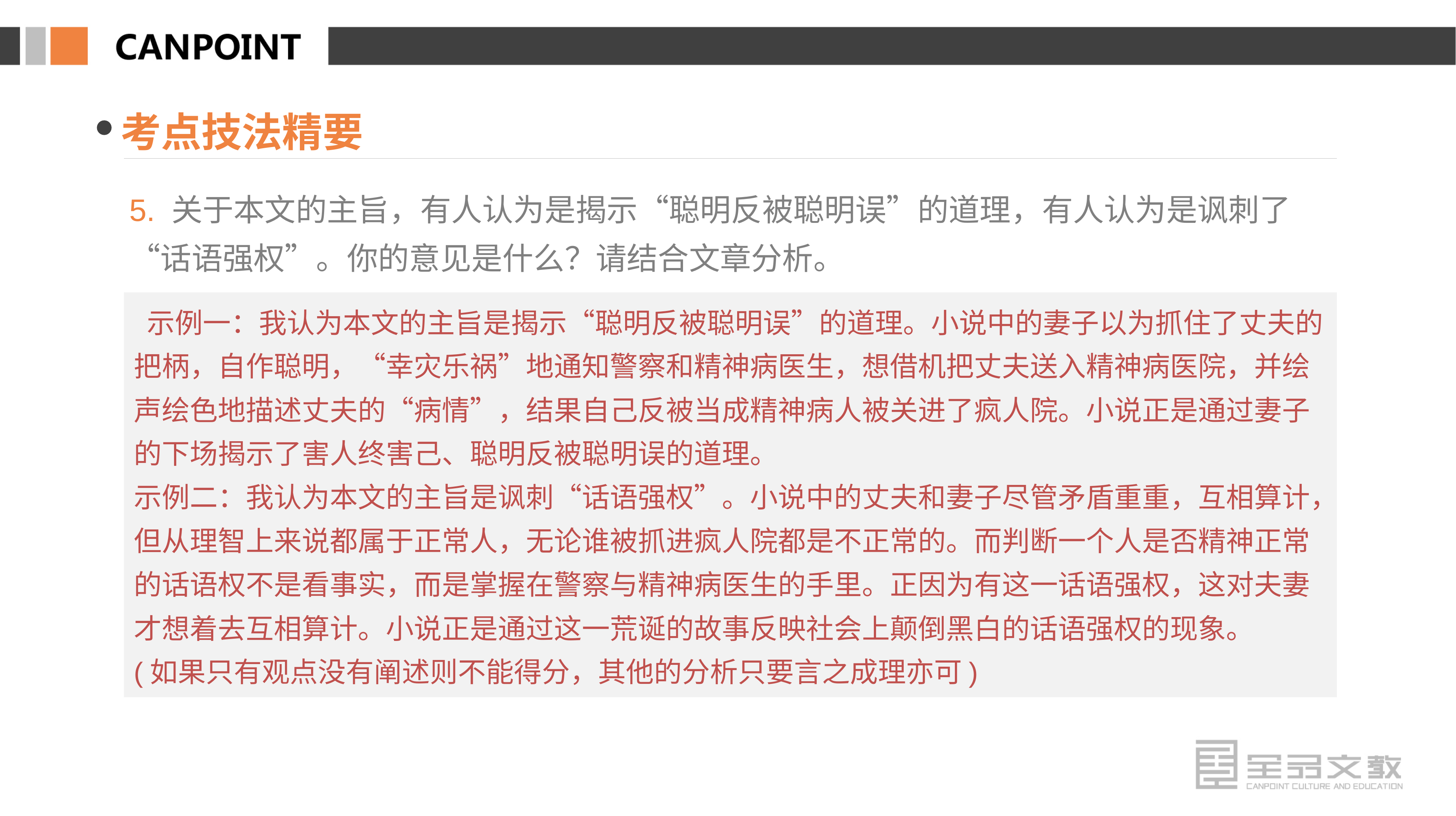

考点技法精要

5. 关于本文的主旨，有人认为是揭示“聪明反被聪明误”的道理，有人认为是讽刺了“话语强权”。你的意见是什么？请结合文章分析。
 示例一：我认为本文的主旨是揭示“聪明反被聪明误”的道理。小说中的妻子以为抓住了丈夫的把柄，自作聪明，“幸灾乐祸”地通知警察和精神病医生，想借机把丈夫送入精神病医院，并绘声绘色地描述丈夫的“病情”，结果自己反被当成精神病人被关进了疯人院。小说正是通过妻子的下场揭示了害人终害己、聪明反被聪明误的道理。
示例二：我认为本文的主旨是讽刺“话语强权”。小说中的丈夫和妻子尽管矛盾重重，互相算计，但从理智上来说都属于正常人，无论谁被抓进疯人院都是不正常的。而判断一个人是否精神正常的话语权不是看事实，而是掌握在警察与精神病医生的手里。正因为有这一话语强权，这对夫妻才想着去互相算计。小说正是通过这一荒诞的故事反映社会上颠倒黑白的话语强权的现象。
(如果只有观点没有阐述则不能得分，其他的分析只要言之成理亦可)